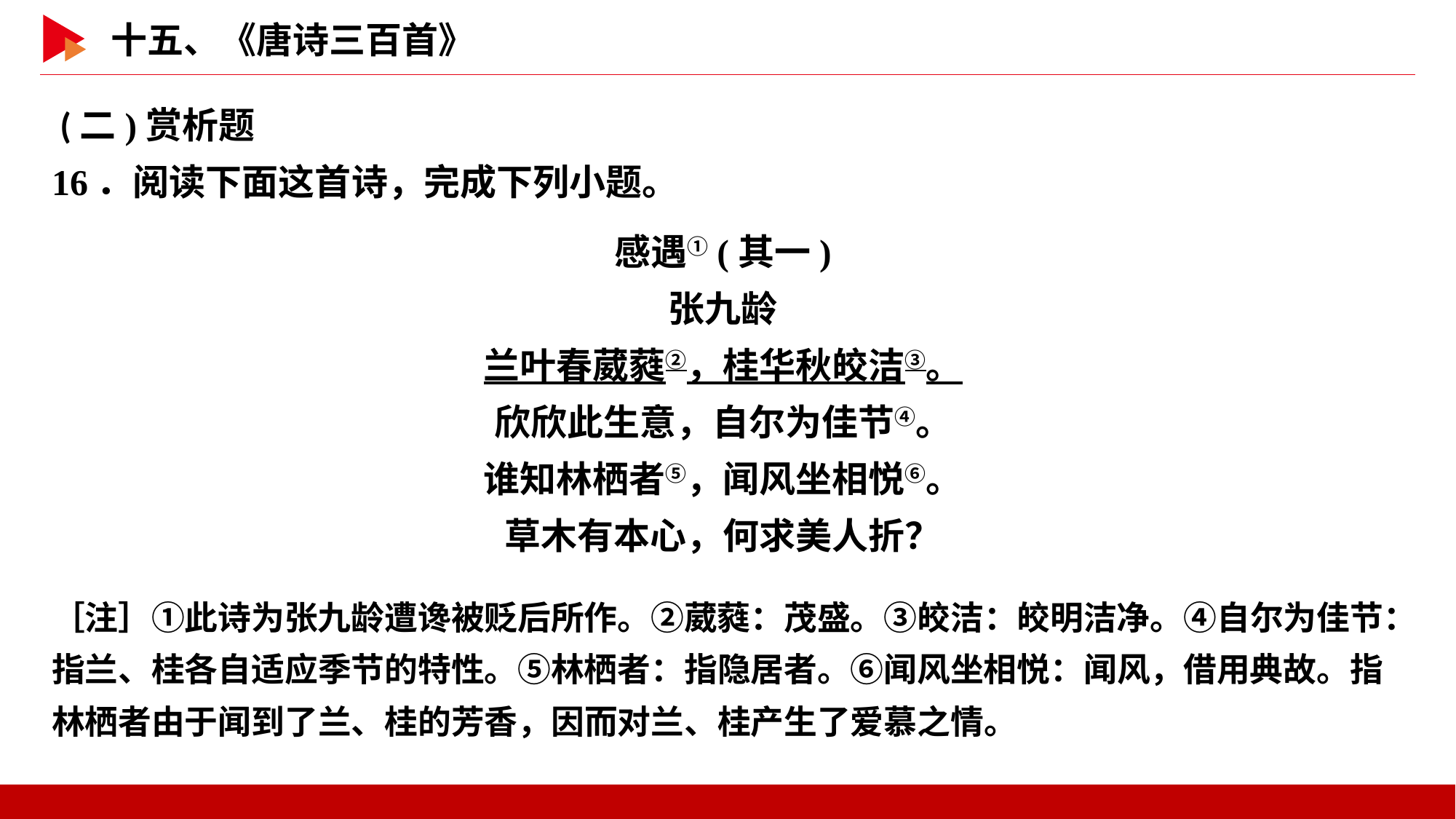

(二)赏析题
16．阅读下面这首诗，完成下列小题。
感遇①(其一)
张九龄
兰叶春葳蕤②，桂华秋皎洁③。
欣欣此生意，自尔为佳节④。
谁知林栖者⑤，闻风坐相悦⑥。
草木有本心，何求美人折？

［注］①此诗为张九龄遭谗被贬后所作。②葳蕤：茂盛。③皎洁：皎明洁净。④自尔为佳节：指兰、桂各自适应季节的特性。⑤林栖者：指隐居者。⑥闻风坐相悦：闻风，借用典故。指林栖者由于闻到了兰、桂的芳香，因而对兰、桂产生了爱慕之情。